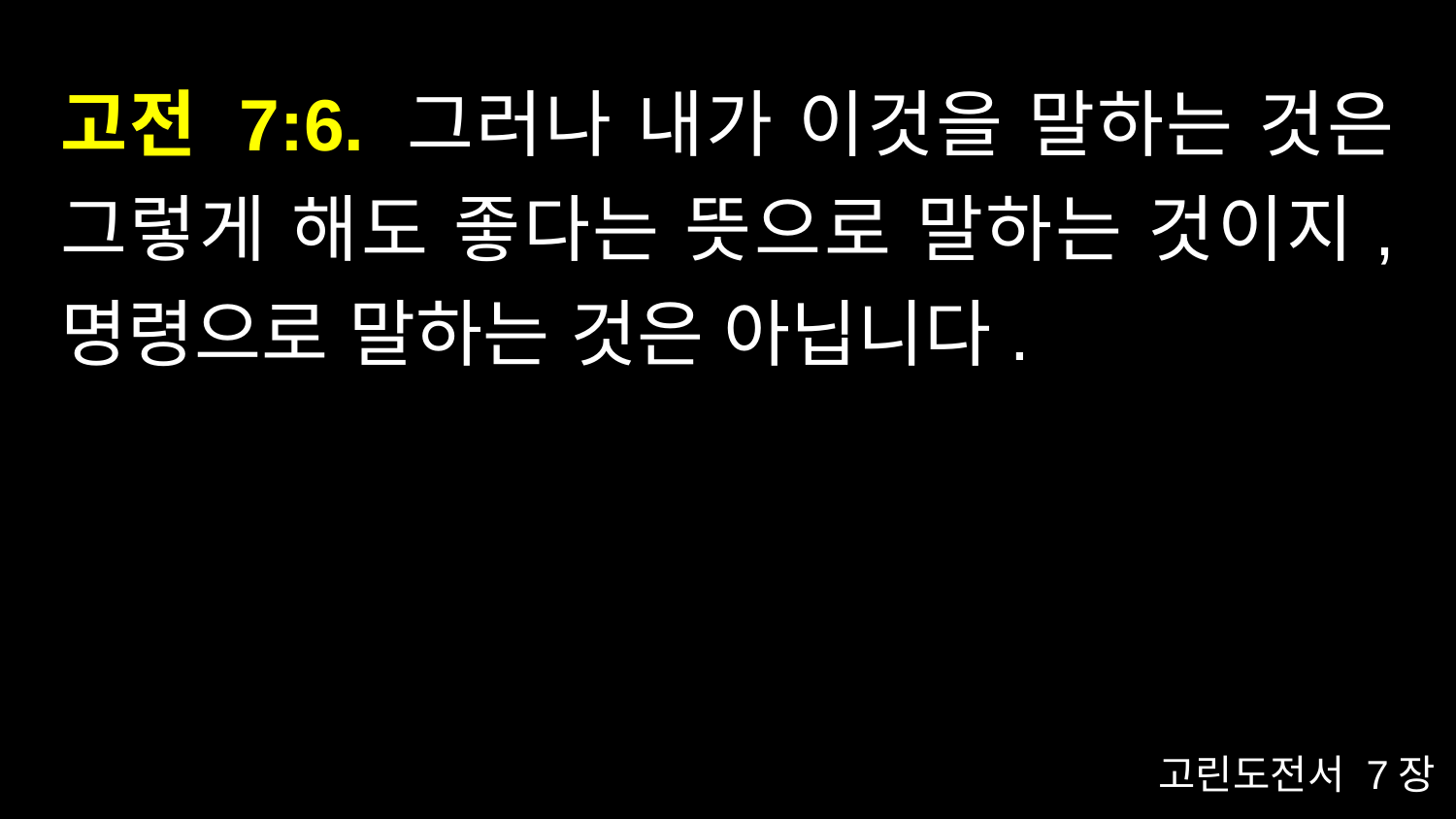

# 고전 7:6. 그러나 내가 이것을 말하는 것은 그렇게 해도 좋다는 뜻으로 말하는 것이지, 명령으로 말하는 것은 아닙니다.
고린도전서 7장